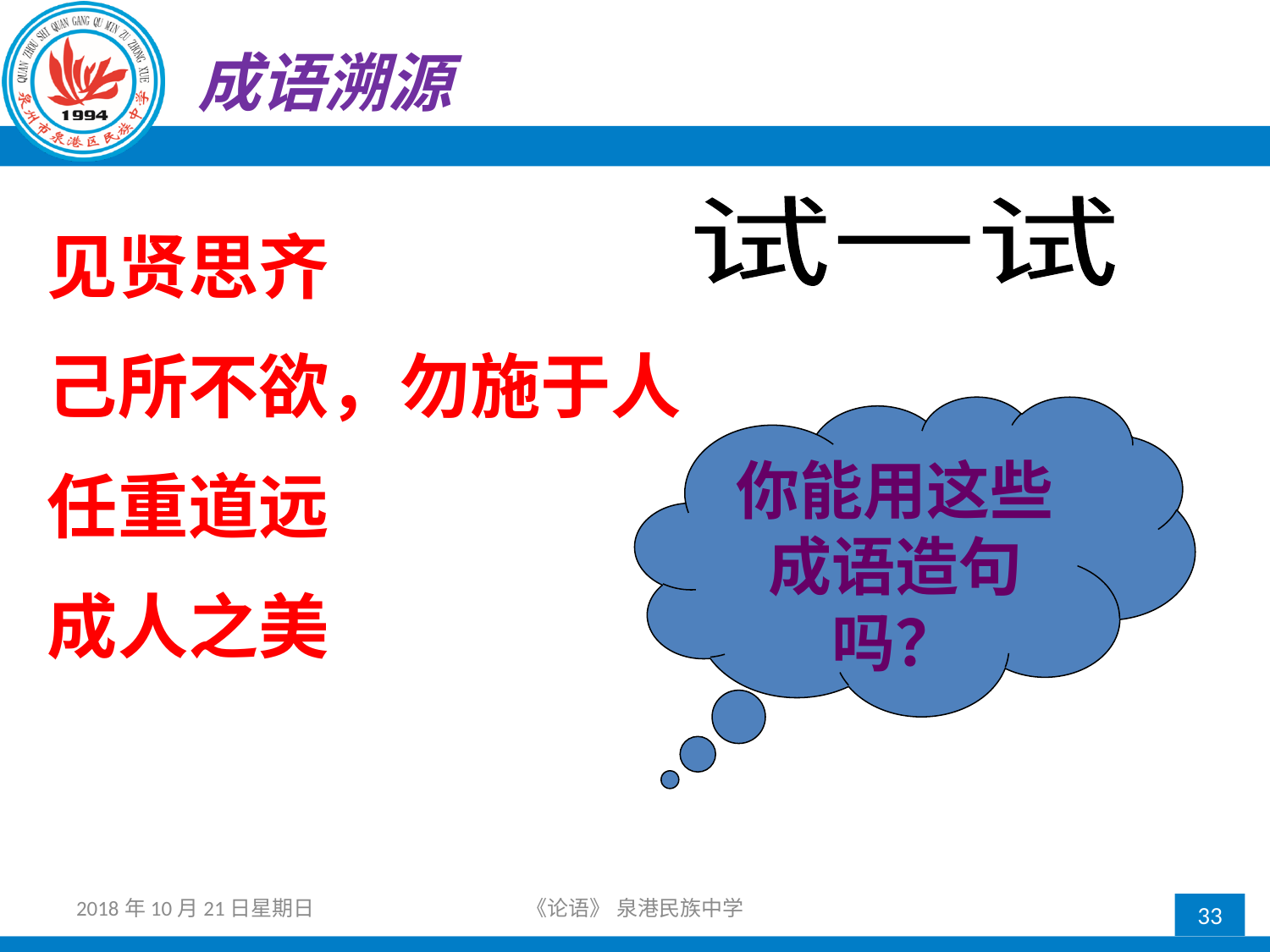

成语溯源
试一试
见贤思齐
己所不欲，勿施于人
任重道远
成人之美
你能用这些成语造句吗？
2018年10月21日星期日
《论语》 泉港民族中学